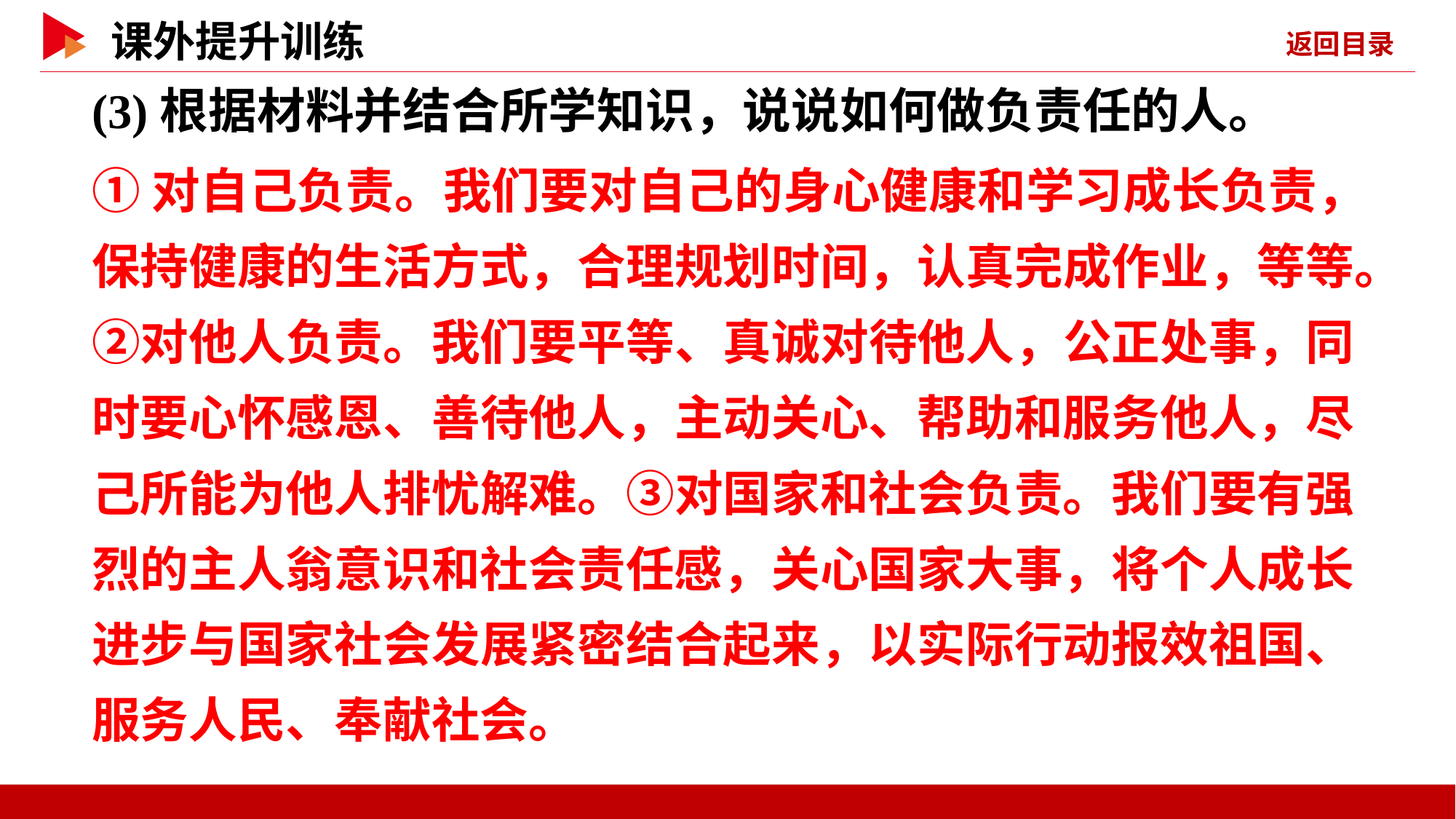

(3)根据材料并结合所学知识，说说如何做负责任的人。
①对自己负责。我们要对自己的身心健康和学习成长负责，保持健康的生活方式，合理规划时间，认真完成作业，等等。②对他人负责。我们要平等、真诚对待他人，公正处事，同时要心怀感恩、善待他人，主动关心、帮助和服务他人，尽己所能为他人排忧解难。③对国家和社会负责。我们要有强烈的主人翁意识和社会责任感，关心国家大事，将个人成长进步与国家社会发展紧密结合起来，以实际行动报效祖国、服务人民、奉献社会。